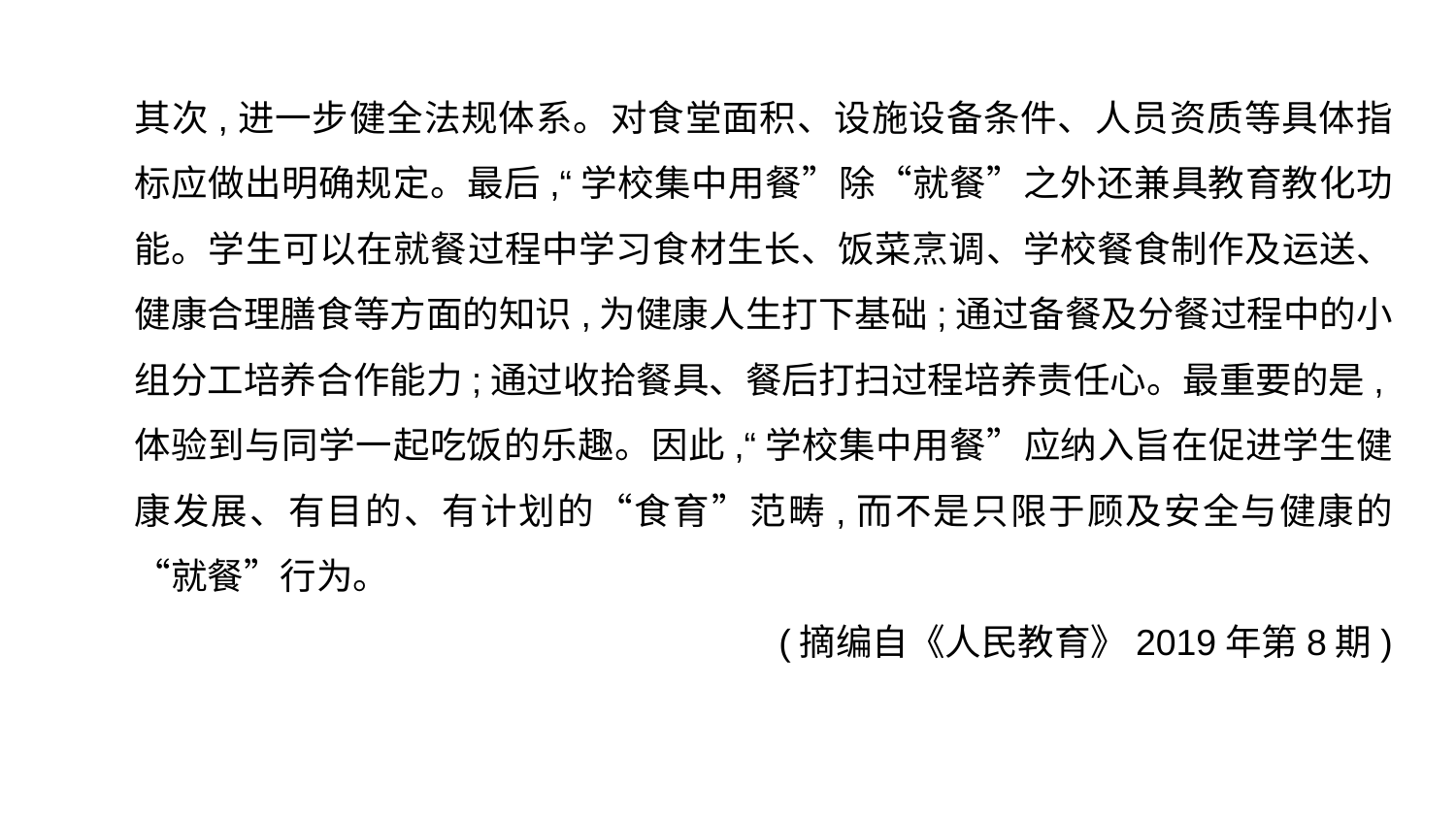

其次,进一步健全法规体系。对食堂面积、设施设备条件、人员资质等具体指标应做出明确规定。最后,“学校集中用餐”除“就餐”之外还兼具教育教化功能。学生可以在就餐过程中学习食材生长、饭菜烹调、学校餐食制作及运送、健康合理膳食等方面的知识,为健康人生打下基础;通过备餐及分餐过程中的小组分工培养合作能力;通过收拾餐具、餐后打扫过程培养责任心。最重要的是,体验到与同学一起吃饭的乐趣。因此,“学校集中用餐”应纳入旨在促进学生健康发展、有目的、有计划的“食育”范畴,而不是只限于顾及安全与健康的“就餐”行为。
(摘编自《人民教育》2019年第8期)